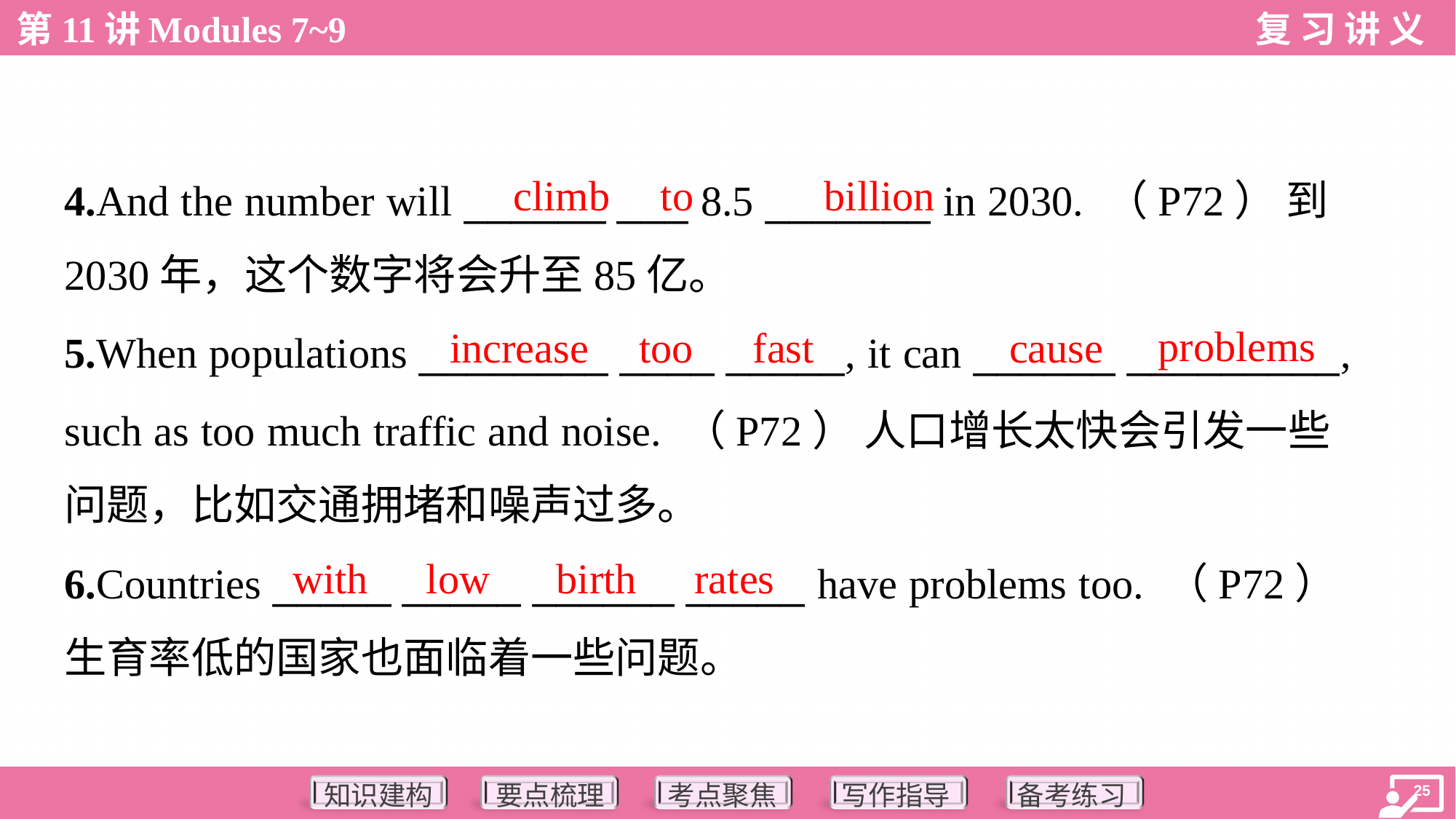

climb
to
billion
4.And the number will ______ ___ 8.5 _______ in 2030. （P72） 到
2030年，这个数字将会升至85亿。
problems
increase
too
fast
cause
5.When populations ________ ____ _____, it can ______ _________,
such as too much traffic and noise. （P72） 人口增长太快会引发一些
问题，比如交通拥堵和噪声过多。
with
low
birth
rates
6.Countries _____ _____ ______ _____ have problems too. （P72）
生育率低的国家也面临着一些问题。